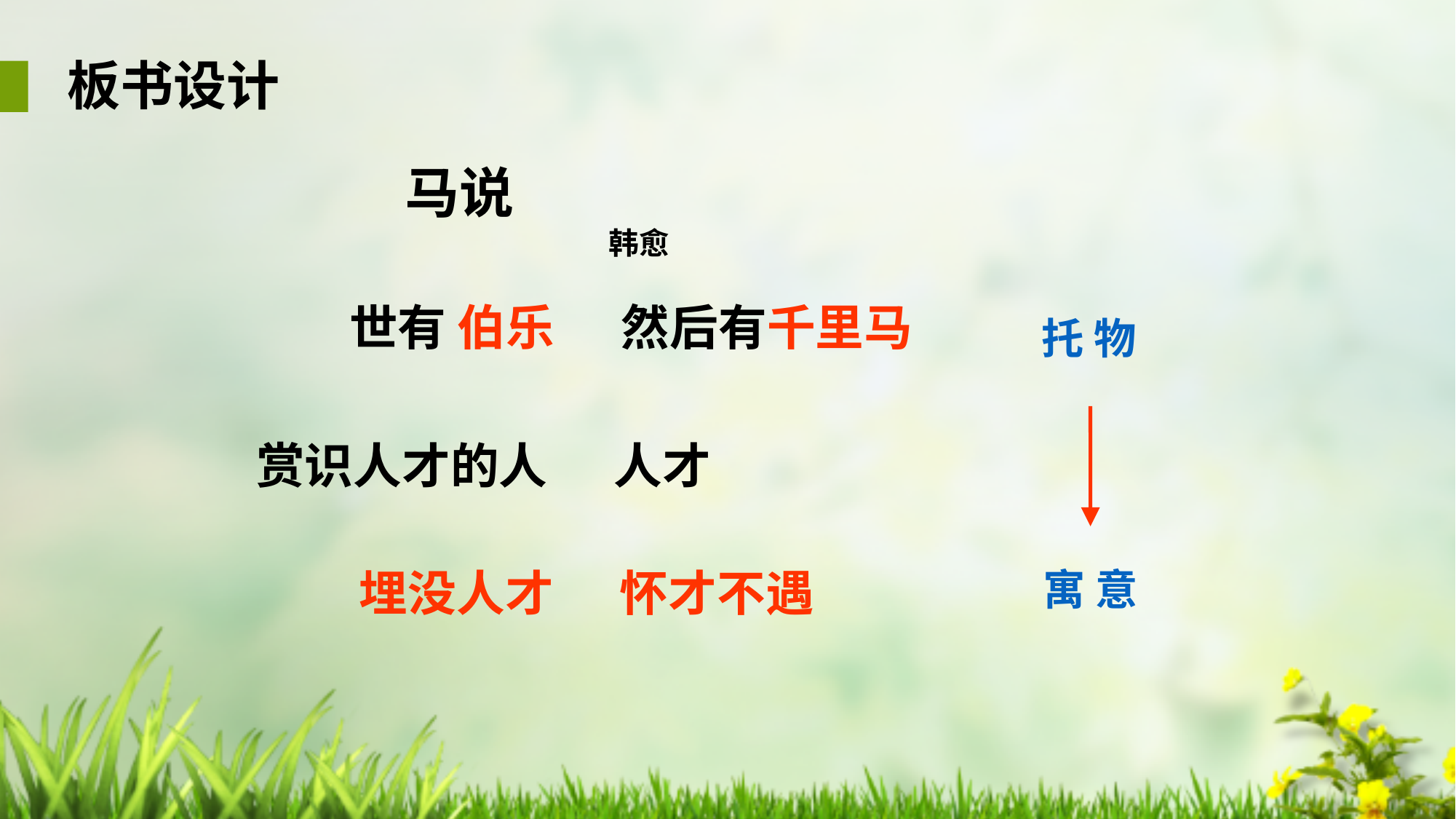

板书设计

                  马说
                                                   韩愈

        世有 伯乐      然后有千里马

托 物

              赏识人才的人      人才

寓 意

            埋没人才      怀才不遇